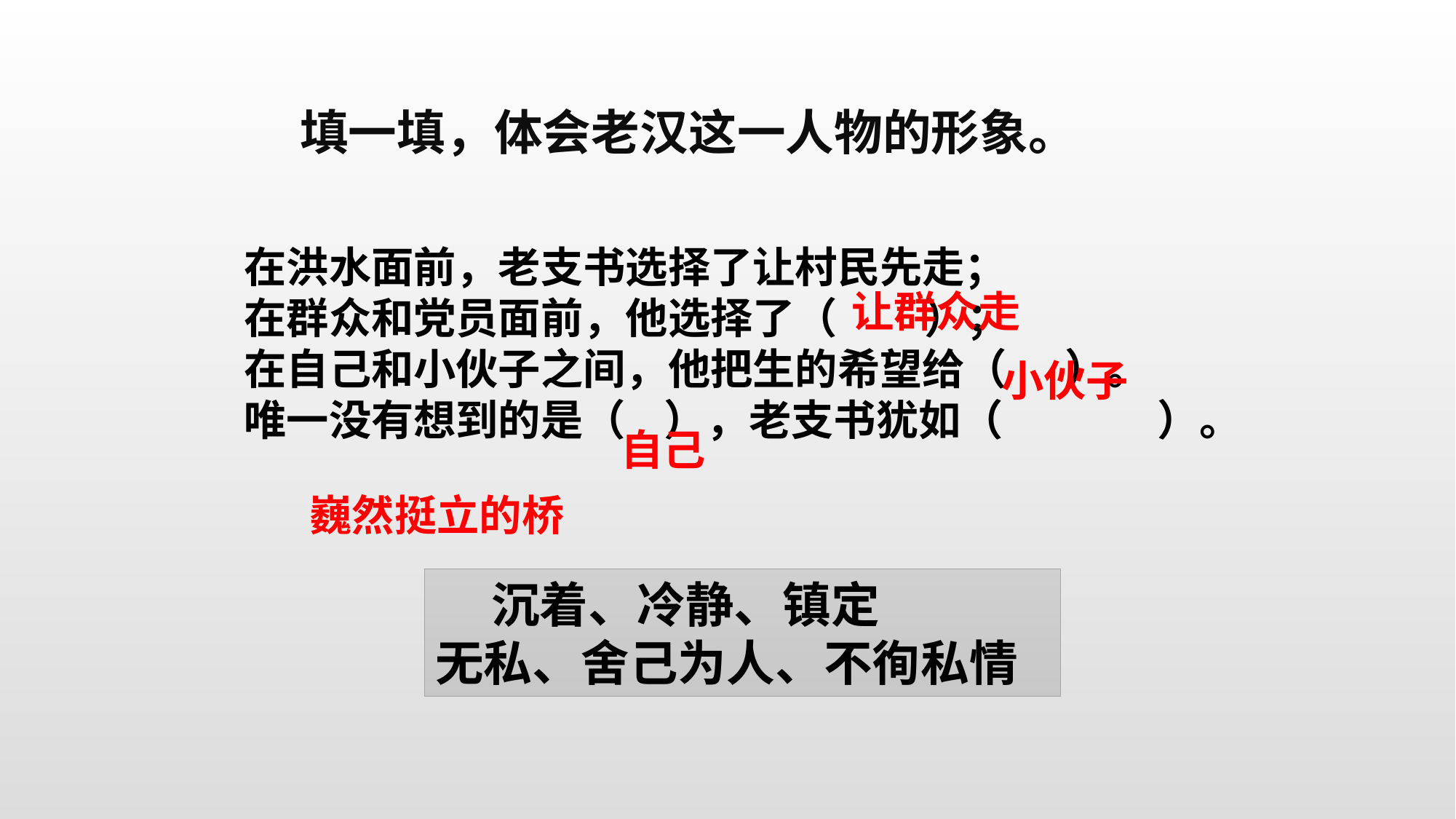

填一填，体会老汉这一人物的形象。
在洪水面前，老支书选择了让村民先走；
在群众和党员面前，他选择了（         ）；
在自己和小伙子之间，他把生的希望给（      ）。
唯一没有想到的是（    ），老支书犹如（                ）。
让群众走
小伙子
自己
巍然挺立的桥
    沉着、冷静、镇定
无私、舍己为人、不徇私情